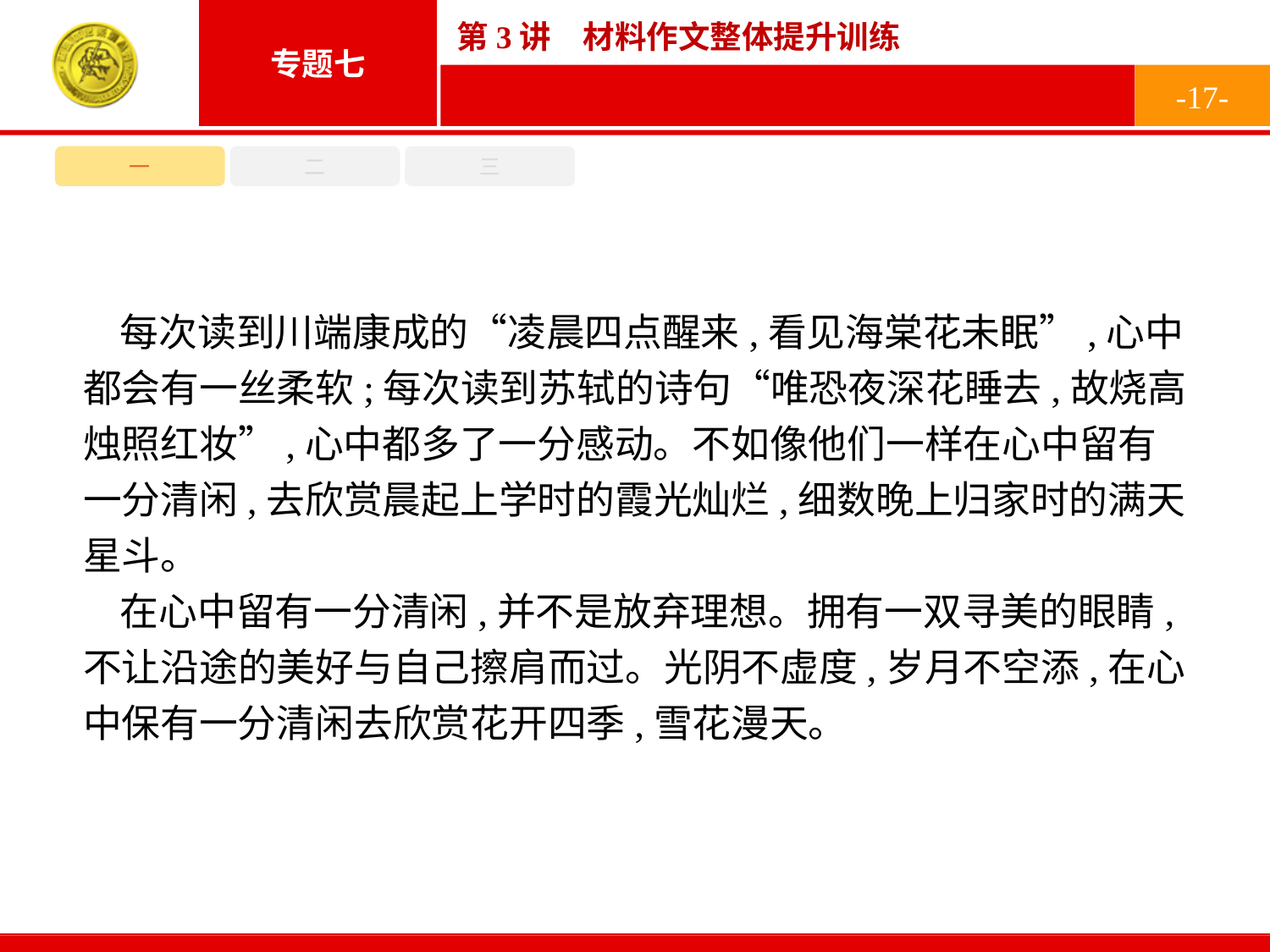

-17-
一
二
三
每次读到川端康成的“凌晨四点醒来,看见海棠花未眠”,心中都会有一丝柔软;每次读到苏轼的诗句“唯恐夜深花睡去,故烧高烛照红妆”,心中都多了一分感动。不如像他们一样在心中留有一分清闲,去欣赏晨起上学时的霞光灿烂,细数晚上归家时的满天星斗。
在心中留有一分清闲,并不是放弃理想。拥有一双寻美的眼睛,不让沿途的美好与自己擦肩而过。光阴不虚度,岁月不空添,在心中保有一分清闲去欣赏花开四季,雪花漫天。